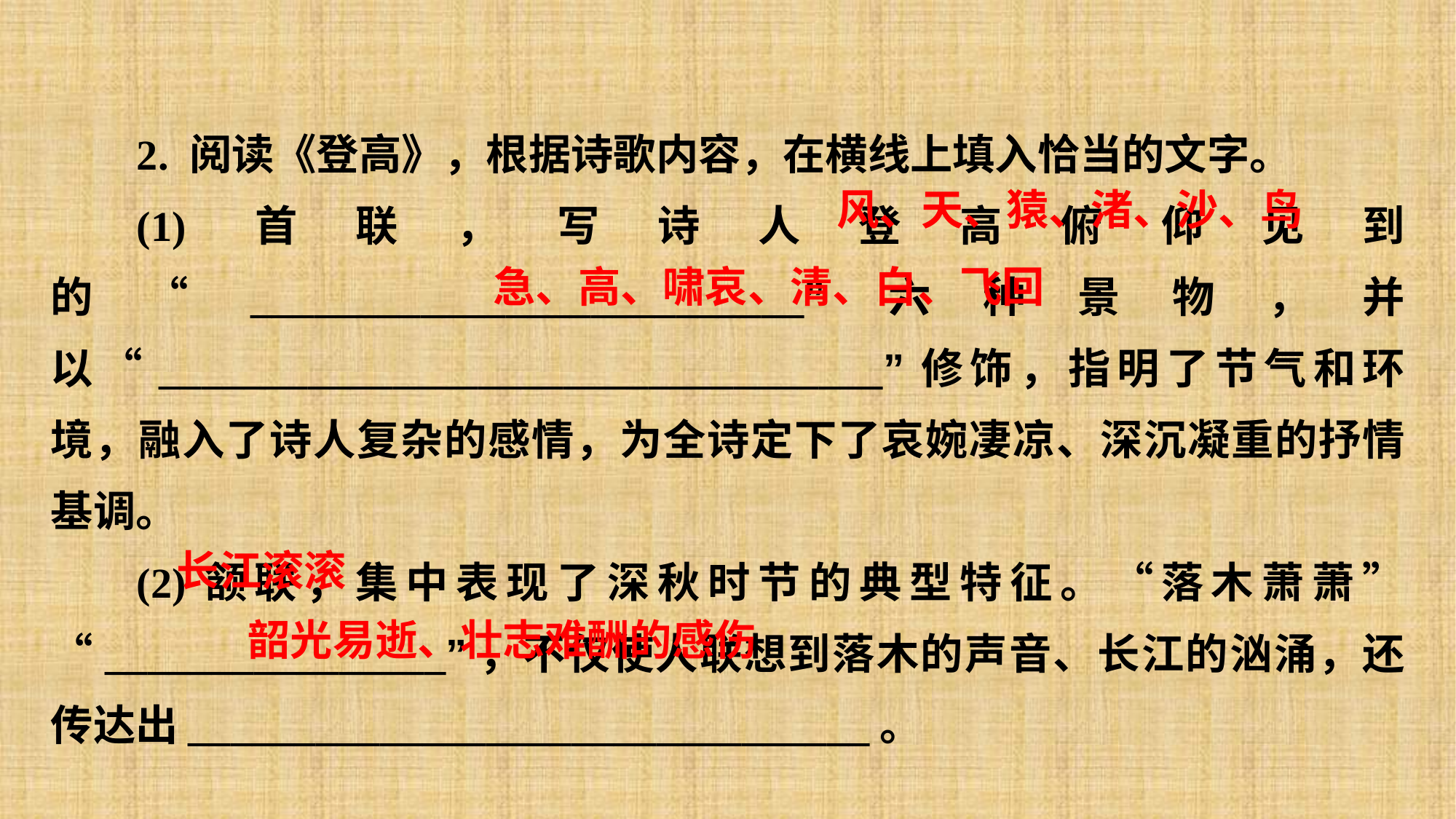

2. 阅读《登高》，根据诗歌内容，在横线上填入恰当的文字。
(1)首联，写诗人登高俯仰见到的“__________________________”六种景物，并以“__________________________________”修饰，指明了节气和环境，融入了诗人复杂的感情，为全诗定下了哀婉凄凉、深沉凝重的抒情基调。
(2)颔联，集中表现了深秋时节的典型特征。“落木萧萧” “________________”，不仅使人联想到落木的声音、长江的汹涌，还传达出________________________________。
风、天、猿、渚、沙、鸟
急、高、啸哀、清、白、飞回
长江滚滚
韶光易逝、壮志难酬的感伤